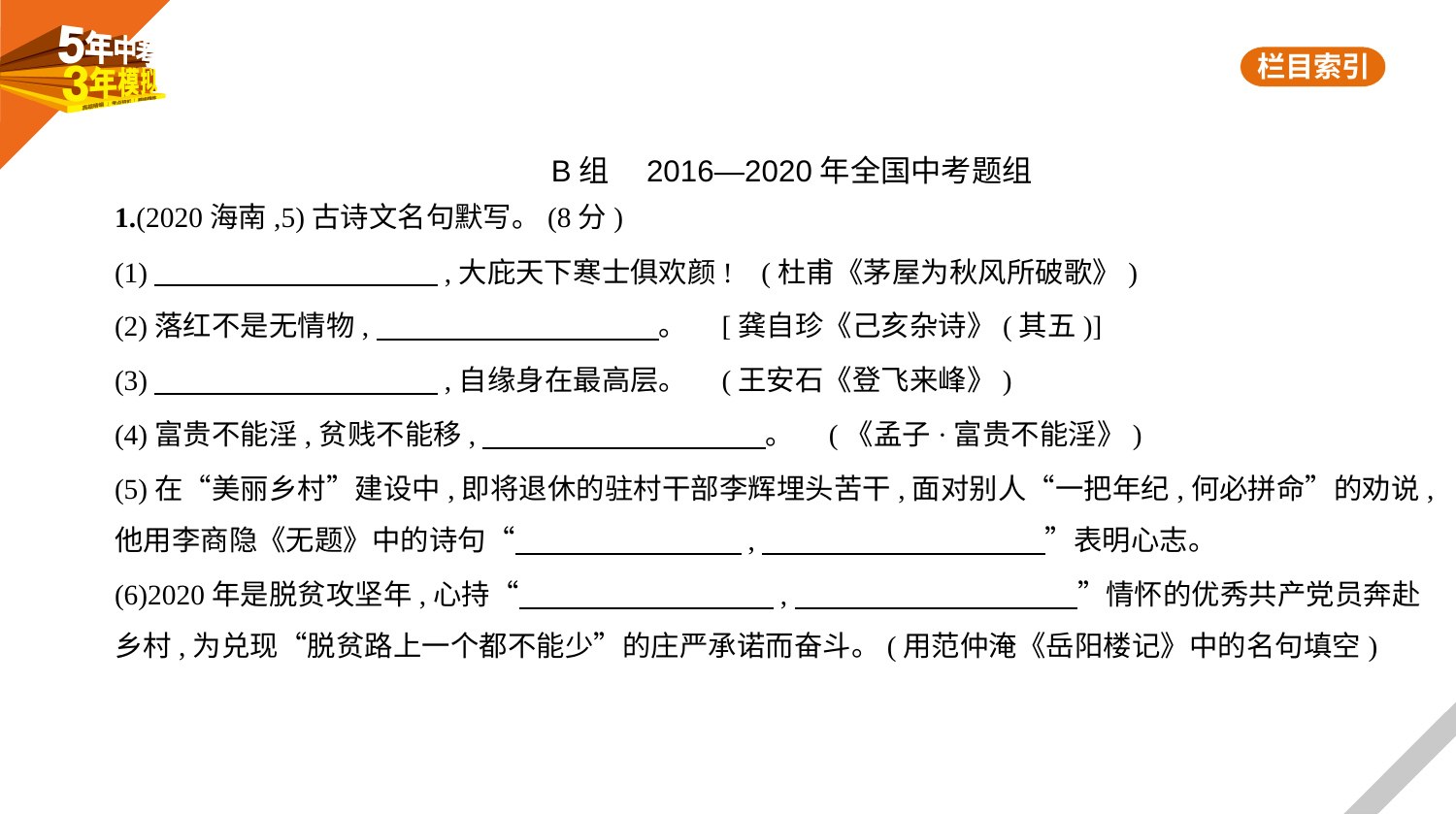

B组　2016—2020年全国中考题组
1.(2020海南,5)古诗文名句默写。(8分)
(1)　　　　　　　　　    ,大庇天下寒士俱欢颜! (杜甫《茅屋为秋风所破歌》)
(2)落红不是无情物,　　　　　　　　　    。 [龚自珍《己亥杂诗》(其五)]
(3)　　　　　　　　　    ,自缘身在最高层。 (王安石《登飞来峰》)
(4)富贵不能淫,贫贱不能移,　　　　　　　　　    。 (《孟子·富贵不能淫》)
(5)在“美丽乡村”建设中,即将退休的驻村干部李辉埋头苦干,面对别人“一把年纪,何必拼命”的劝说,
他用李商隐《无题》中的诗句“　　　　　　　    ,　　　　　　　　　    ”表明心志。
(6)2020年是脱贫攻坚年,心持“　　　　　　　　    ,　　　　　　　　　    ”情怀的优秀共产党员奔赴
乡村,为兑现“脱贫路上一个都不能少”的庄严承诺而奋斗。(用范仲淹《岳阳楼记》中的名句填空)